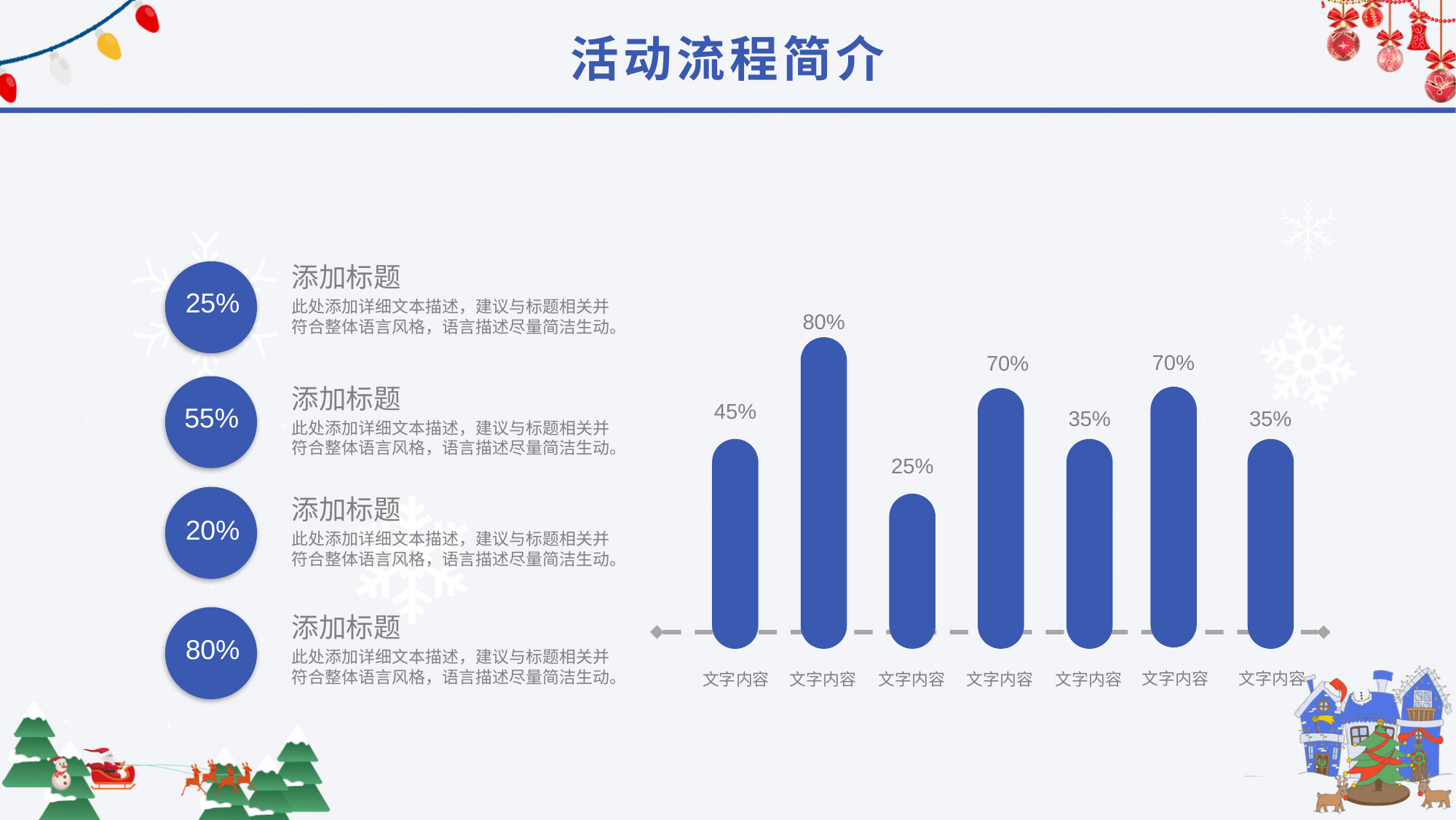

活动流程简介

添加标题
此处添加详细文本描述，建议与标题相关并符合整体语言风格，语言描述尽量简洁生动。

25%
80%

70%
70%
添加标题
此处添加详细文本描述，建议与标题相关并符合整体语言风格，语言描述尽量简洁生动。

45%
55%
35%
35%

25%

添加标题
此处添加详细文本描述，建议与标题相关并符合整体语言风格，语言描述尽量简洁生动。

20%
添加标题
此处添加详细文本描述，建议与标题相关并符合整体语言风格，语言描述尽量简洁生动。

80%

文字内容
文字内容
文字内容
文字内容
文字内容
文字内容
文字内容